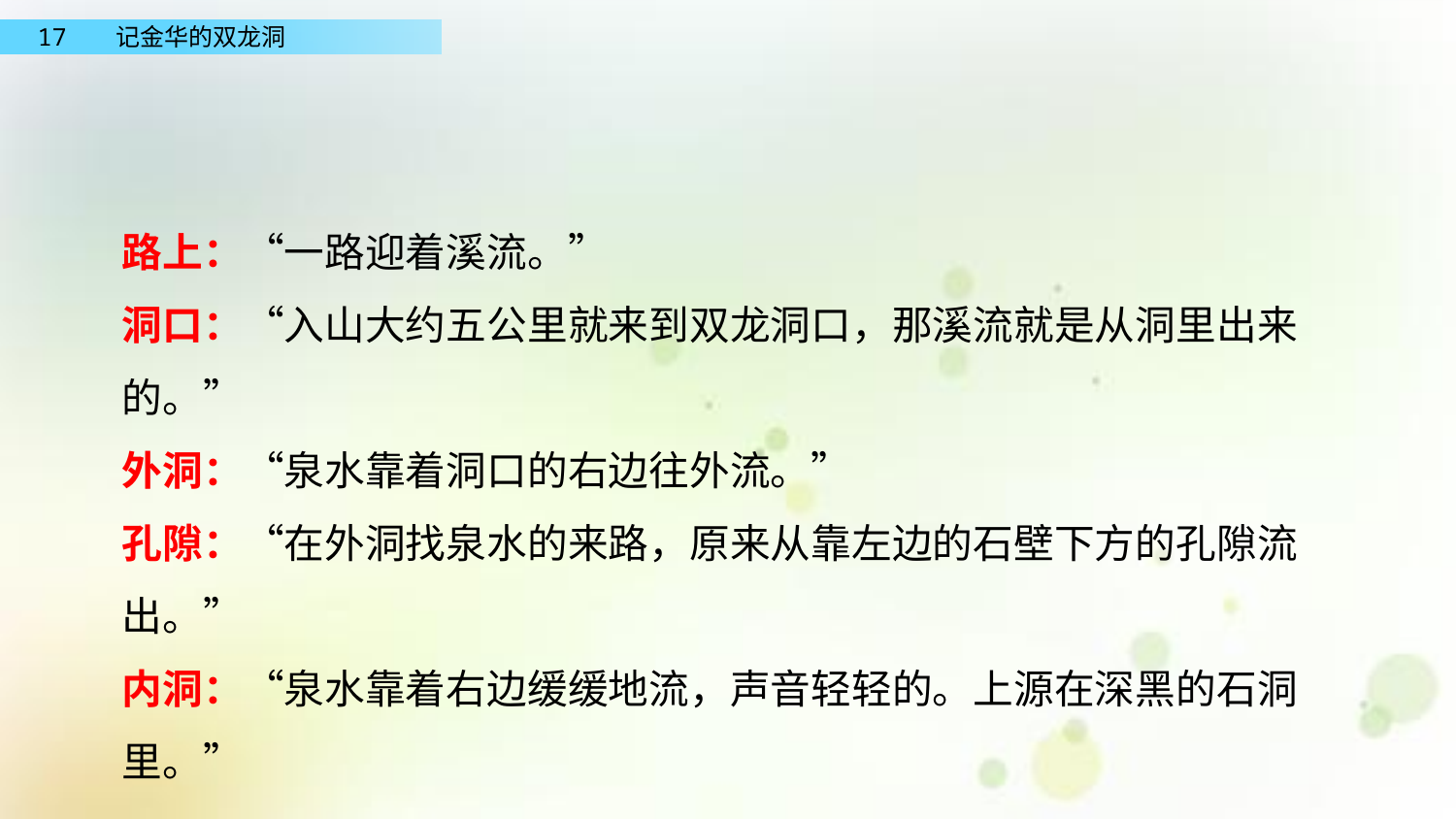

路上：“一路迎着溪流。”
洞口：“入山大约五公里就来到双龙洞口，那溪流就是从洞里出来的。”
外洞：“泉水靠着洞口的右边往外流。”
孔隙：“在外洞找泉水的来路，原来从靠左边的石壁下方的孔隙流出。”
内洞：“泉水靠着右边缓缓地流，声音轻轻的。上源在深黑的石洞里。”